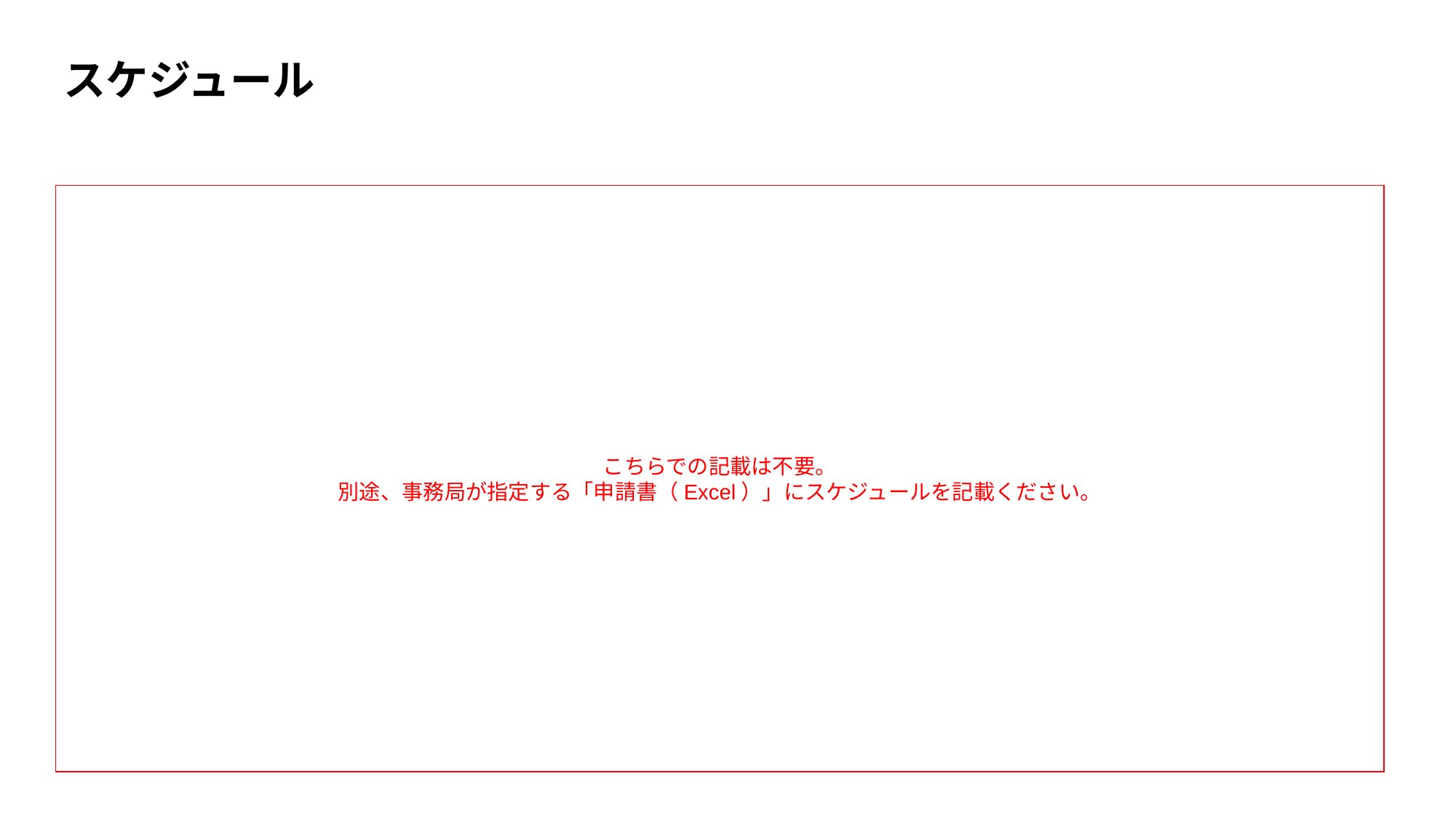

# スケジュール
こちらでの記載は不要。
別途、事務局が指定する「申請書（Excel）」にスケジュールを記載ください。